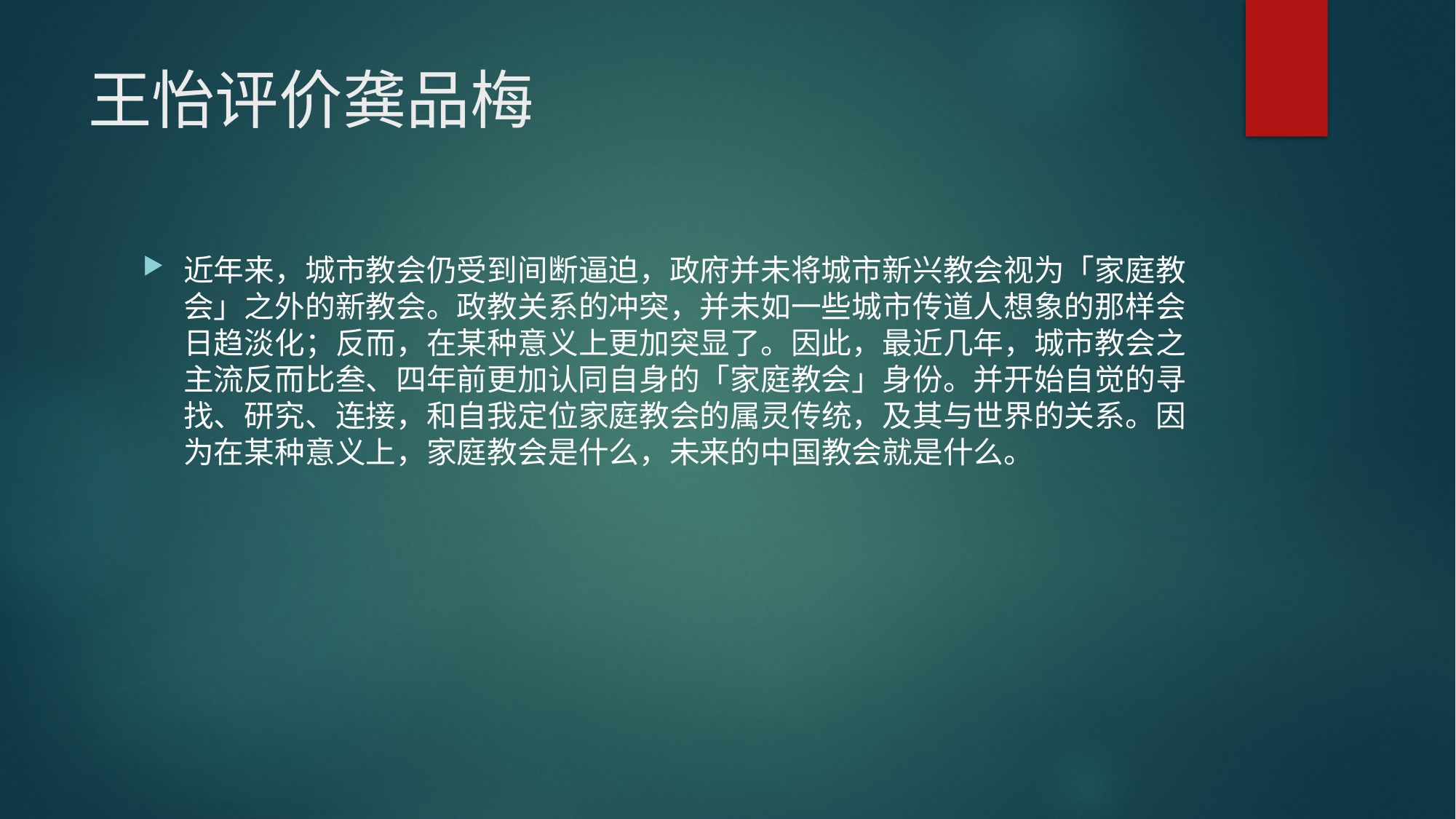

# 王怡评价龚品梅
近年来，城市教会仍受到间断逼迫，政府并未将城市新兴教会视为「家庭教会」之外的新教会。政教关系的冲突，并未如一些城市传道人想象的那样会日趋淡化；反而，在某种意义上更加突显了。因此，最近几年，城市教会之主流反而比叁、四年前更加认同自身的「家庭教会」身份。并开始自觉的寻找、研究、连接，和自我定位家庭教会的属灵传统，及其与世界的关系。因为在某种意义上，家庭教会是什么，未来的中国教会就是什么。